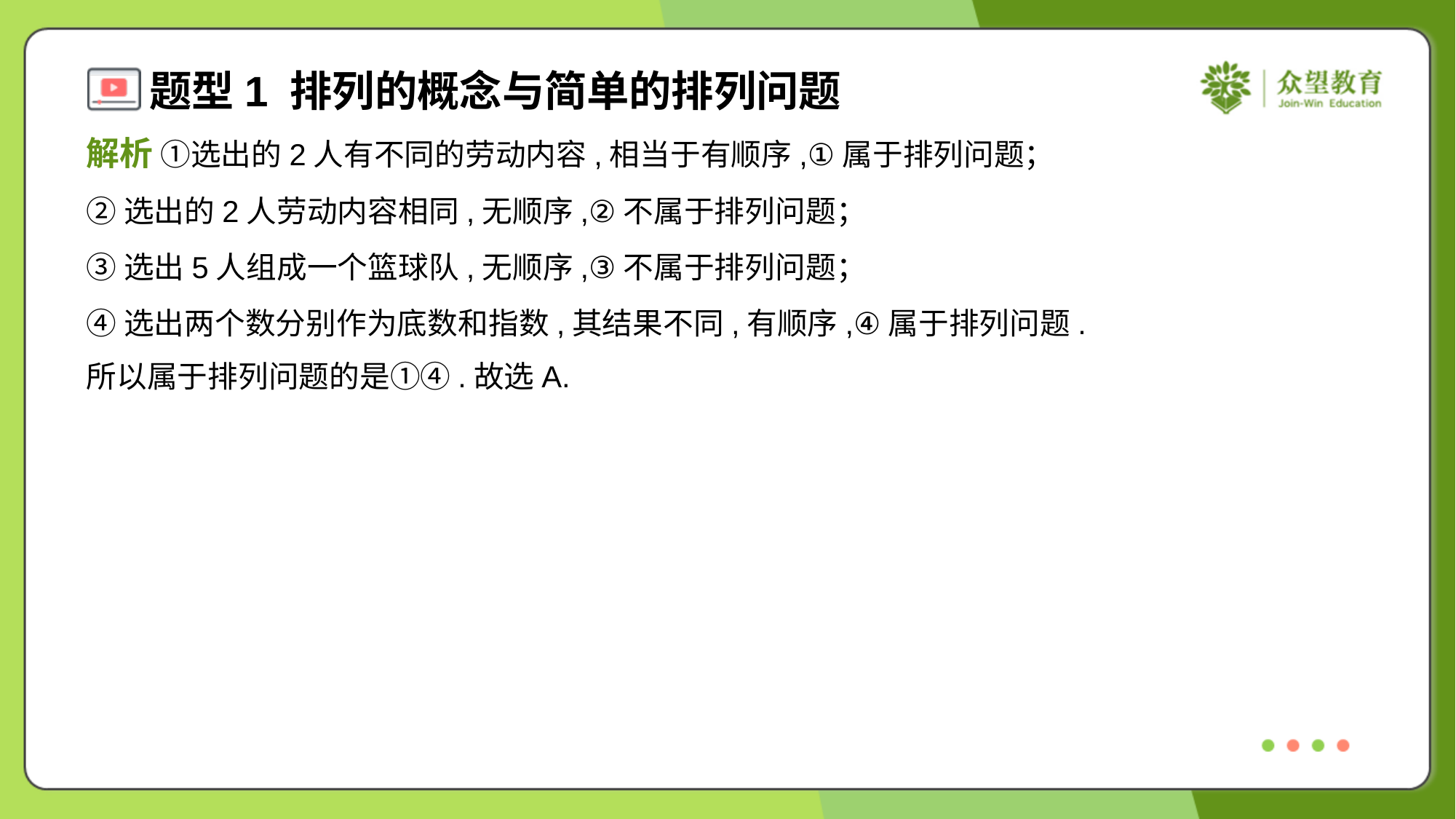

解析 ①选出的2人有不同的劳动内容,相当于有顺序,①属于排列问题；
②选出的2人劳动内容相同,无顺序,②不属于排列问题；
③选出5人组成一个篮球队,无顺序,③不属于排列问题；
④选出两个数分别作为底数和指数,其结果不同,有顺序,④属于排列问题.
所以属于排列问题的是①④.故选A.